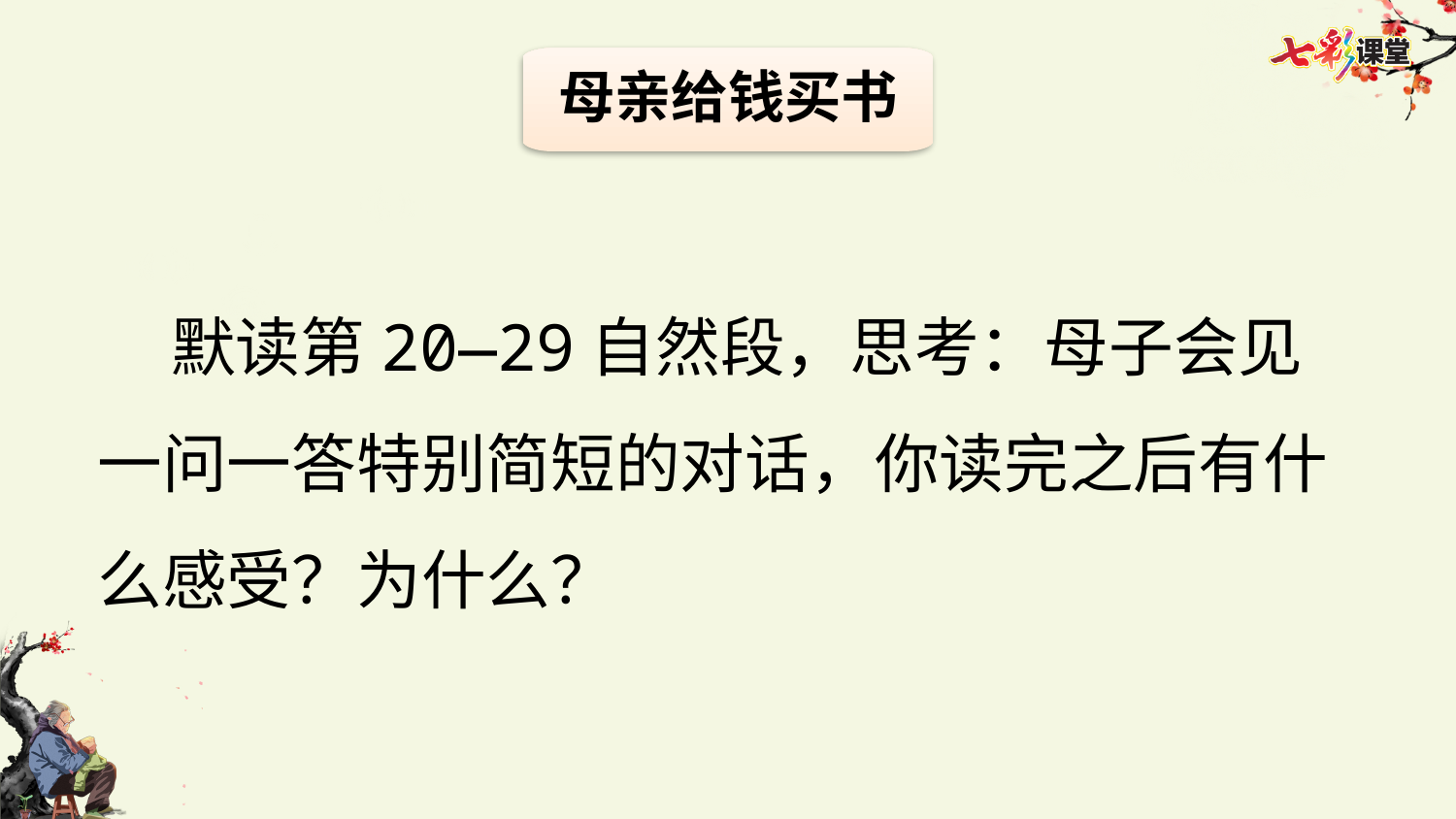

母亲给钱买书
    默读第20—29自然段，思考：母子会见一问一答特别简短的对话，你读完之后有什么感受？为什么？